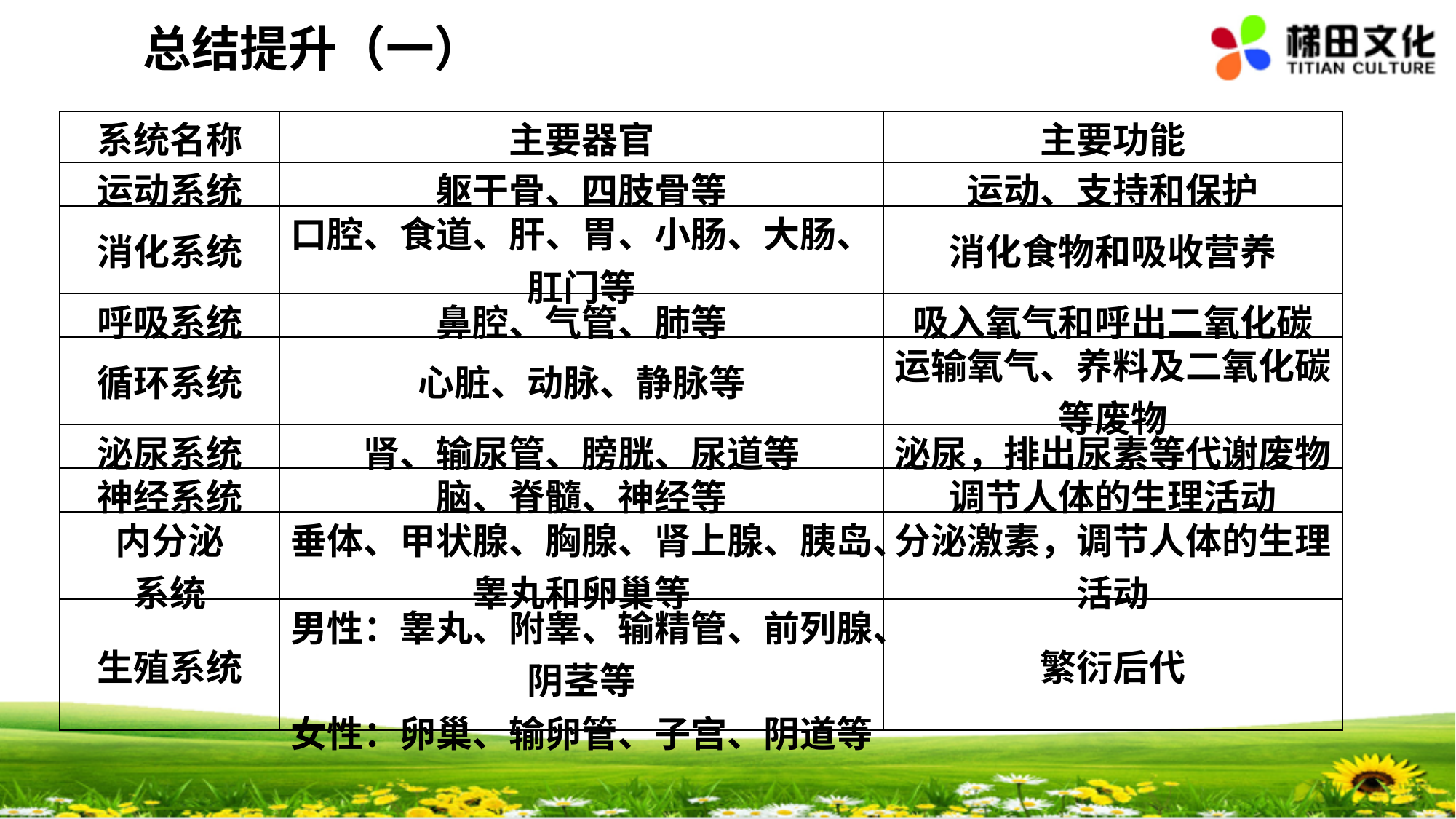

总结提升（一）
| 系统名称 | 主要器官 | 主要功能 |
| --- | --- | --- |
| 运动系统 | 躯干骨、四肢骨等 | 运动、支持和保护 |
| 消化系统 | 口腔、食道、肝、胃、小肠、大肠、肛门等 | 消化食物和吸收营养 |
| 呼吸系统 | 鼻腔、气管、肺等 | 吸入氧气和呼出二氧化碳 |
| 循环系统 | 心脏、动脉、静脉等 | 运输氧气、养料及二氧化碳等废物 |
| 泌尿系统 | 肾、输尿管、膀胱、尿道等 | 泌尿，排出尿素等代谢废物 |
| 神经系统 | 脑、脊髓、神经等 | 调节人体的生理活动 |
| 内分泌 系统 | 垂体、甲状腺、胸腺、肾上腺、胰岛、睾丸和卵巢等 | 分泌激素，调节人体的生理活动 |
| 生殖系统 | 男性：睾丸、附睾、输精管、前列腺、阴茎等 女性：卵巢、输卵管、子宫、阴道等 | 繁衍后代 |